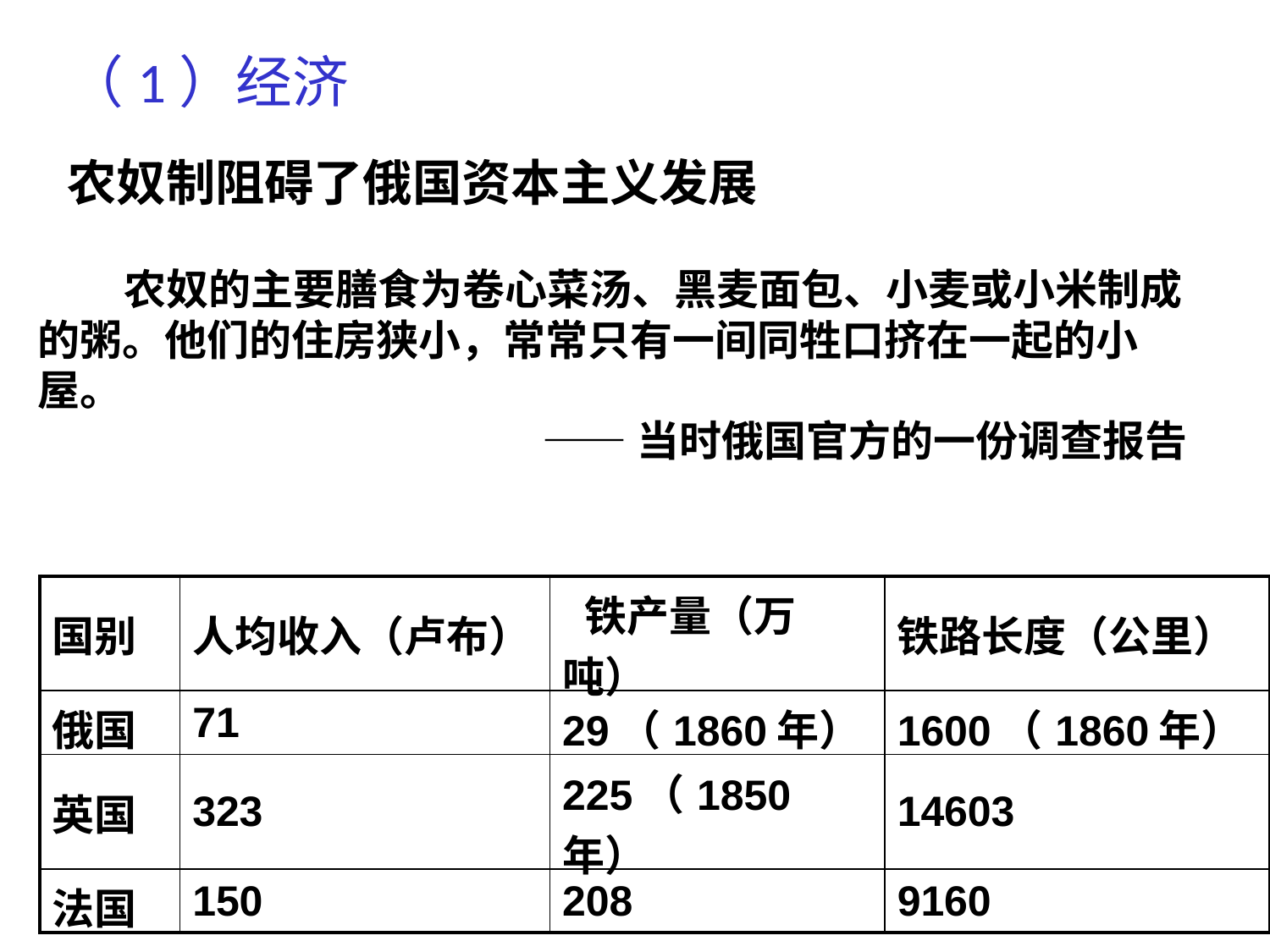

（1）经济
农奴制阻碍了俄国资本主义发展
        农奴的主要膳食为卷心菜汤、黑麦面包、小麦或小米制成的粥。他们的住房狭小，常常只有一间同牲口挤在一起的小屋。
                                                     ——当时俄国官方的一份调查报告
| 国别 | 人均收入（卢布） | 铁产量（万吨） | 铁路长度（公里） |
| --- | --- | --- | --- |
| 俄国 | 71 | 29（1860年） | 1600（1860年） |
| 英国 | 323 | 225（1850年） | 14603 |
| 法国 | 150 | 208 | 9160 |